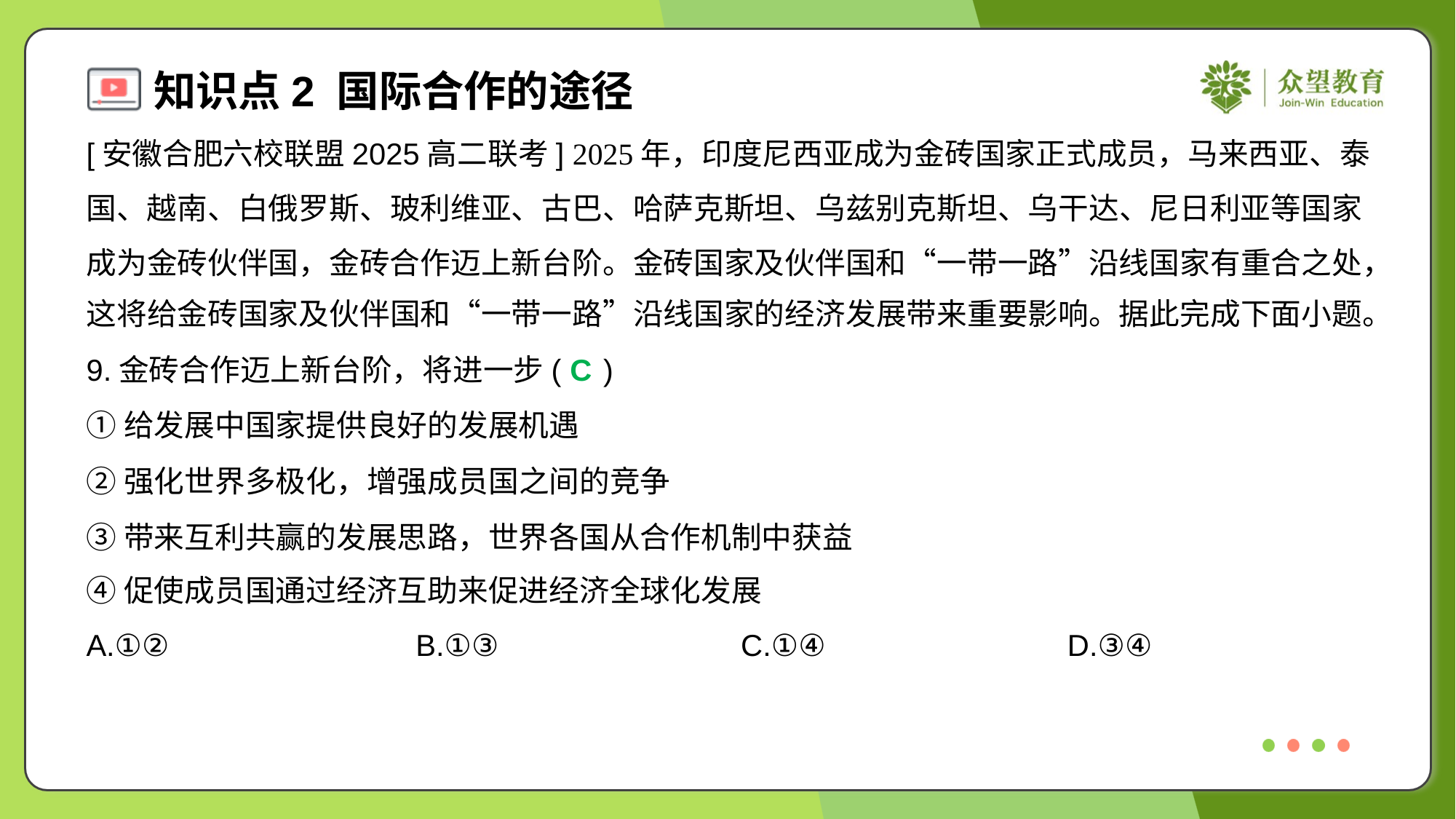

[安徽合肥六校联盟2025高二联考] 2025年，印度尼西亚成为金砖国家正式成员，马来西亚、泰
国、越南、白俄罗斯、玻利维亚、古巴、哈萨克斯坦、乌兹别克斯坦、乌干达、尼日利亚等国家
成为金砖伙伴国，金砖合作迈上新台阶。金砖国家及伙伴国和“一带一路”沿线国家有重合之处，
这将给金砖国家及伙伴国和“一带一路”沿线国家的经济发展带来重要影响。据此完成下面小题。
9.金砖合作迈上新台阶，将进一步(     )
C
①给发展中国家提供良好的发展机遇
②强化世界多极化，增强成员国之间的竞争
③带来互利共赢的发展思路，世界各国从合作机制中获益
④促使成员国通过经济互助来促进经济全球化发展
A.①②	B.①③	C.①④	D.③④